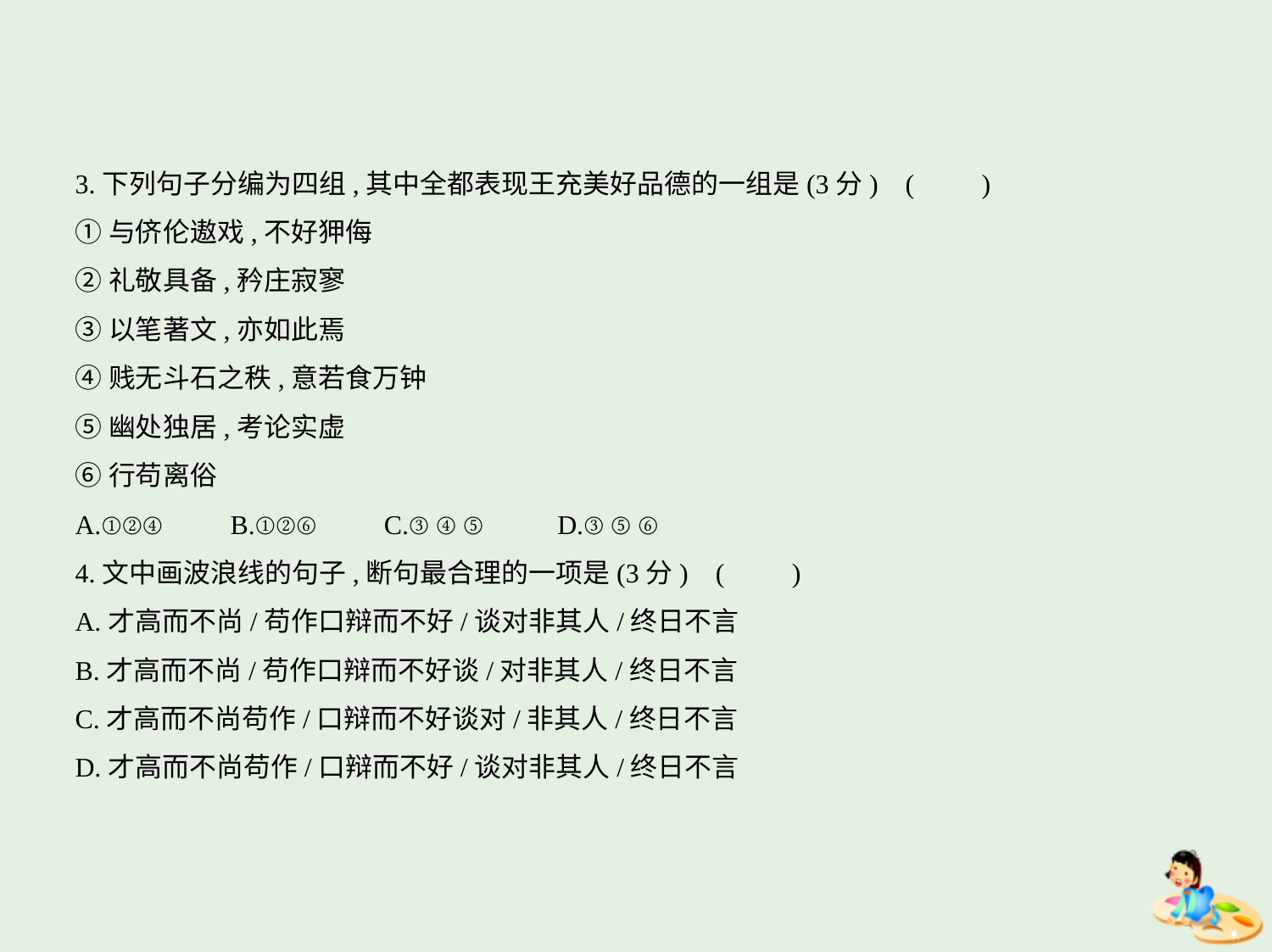

3.下列句子分编为四组,其中全都表现王充美好品德的一组是(3分) (　　)
①与侪伦遨戏,不好狎侮
②礼敬具备,矜庄寂寥
③以笔著文,亦如此焉
④贱无斗石之秩,意若食万钟
⑤幽处独居,考论实虚
⑥行苟离俗
A.①②④　　B.①②⑥　　C.③④⑤　　D.③⑤⑥
4.文中画波浪线的句子,断句最合理的一项是(3分) (　　)
A.才高而不尚/苟作口辩而不好/谈对非其人/终日不言
B.才高而不尚/苟作口辩而不好谈/对非其人/终日不言
C.才高而不尚苟作/口辩而不好谈对/非其人/终日不言
D.才高而不尚苟作/口辩而不好/谈对非其人/终日不言